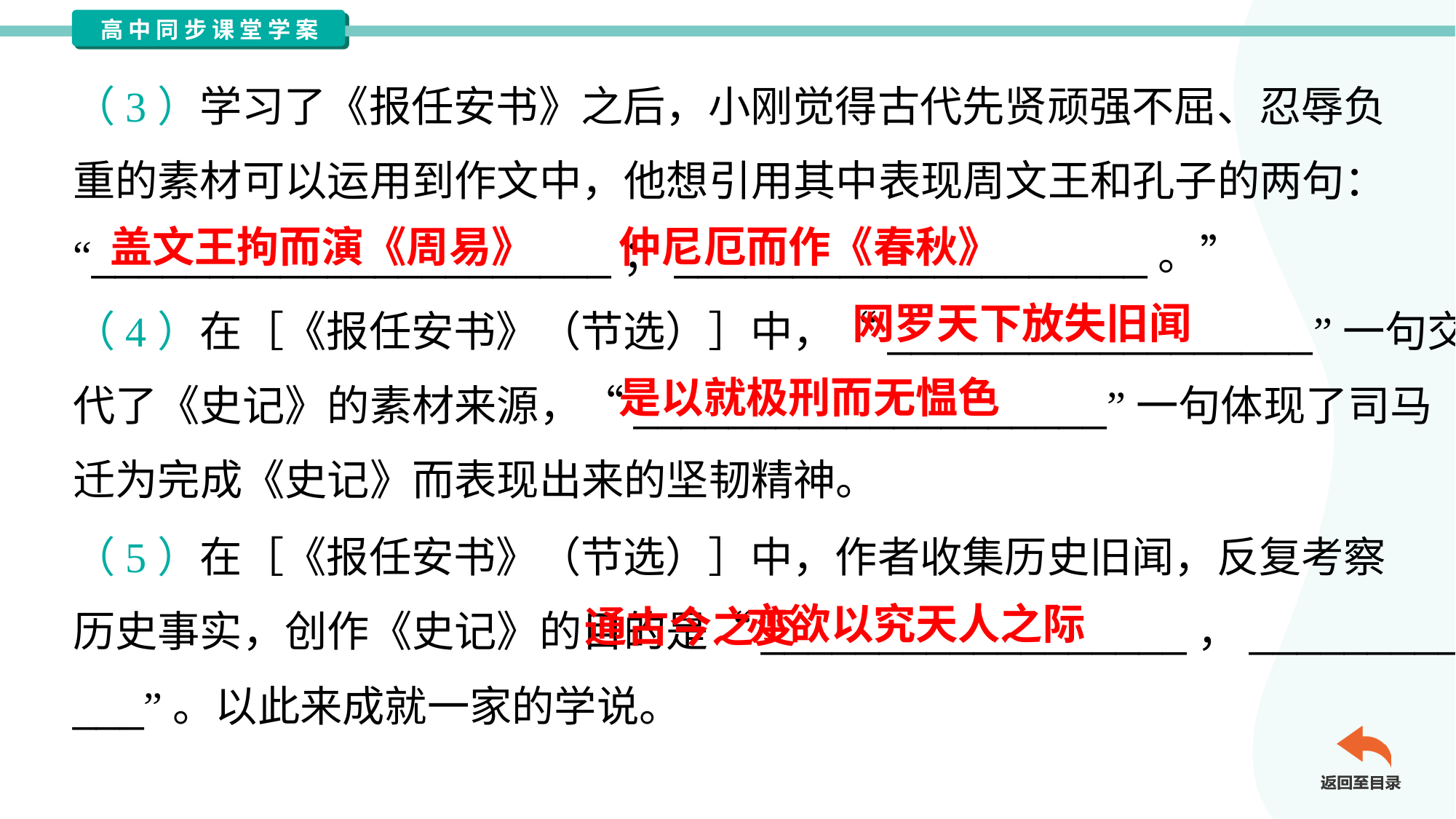

（3）学习了《报任安书》之后，小刚觉得古代先贤顽强不屈、忍辱负
重的素材可以运用到作文中，他想引用其中表现周文王和孔子的两句：
“______________________；____________________。”
盖文王拘而演《周易》
仲尼厄而作《春秋》
网罗天下放失旧闻
（4）在［《报任安书》（节选）］中，“__________________”一句交
代了《史记》的素材来源，“____________________”一句体现了司马
迁为完成《史记》而表现出来的坚韧精神。
是以就极刑而无愠色
（5）在［《报任安书》（节选）］中，作者收集历史旧闻，反复考察
历史事实，创作《史记》的目的是“__________________，__________
___”。以此来成就一家的学说。
                                                    通古今之变
亦欲以究天人之际